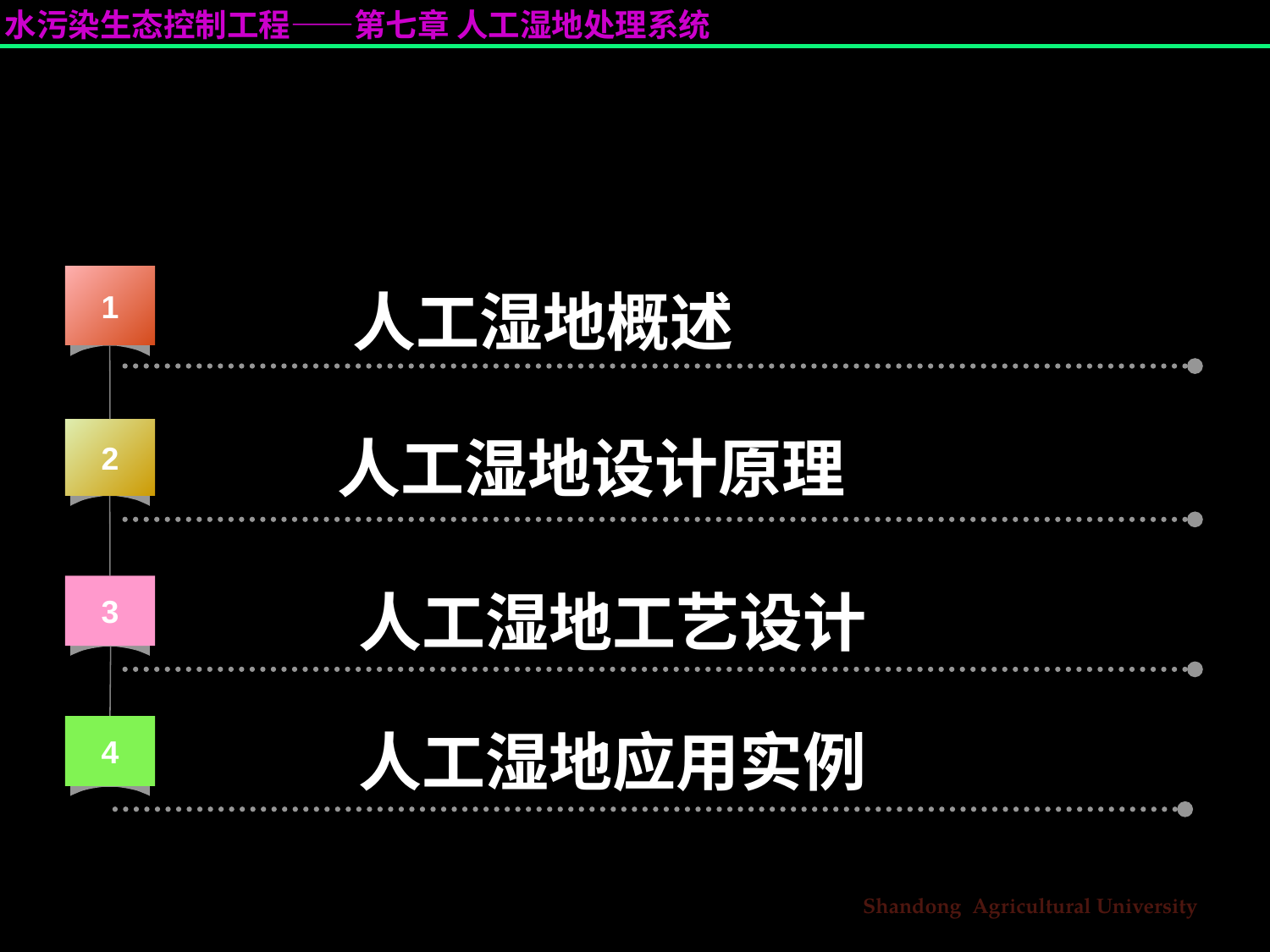

1

            人工湿地概述

2

人工湿地设计原理

3

           人工湿地工艺设计

4

           人工湿地应用实例